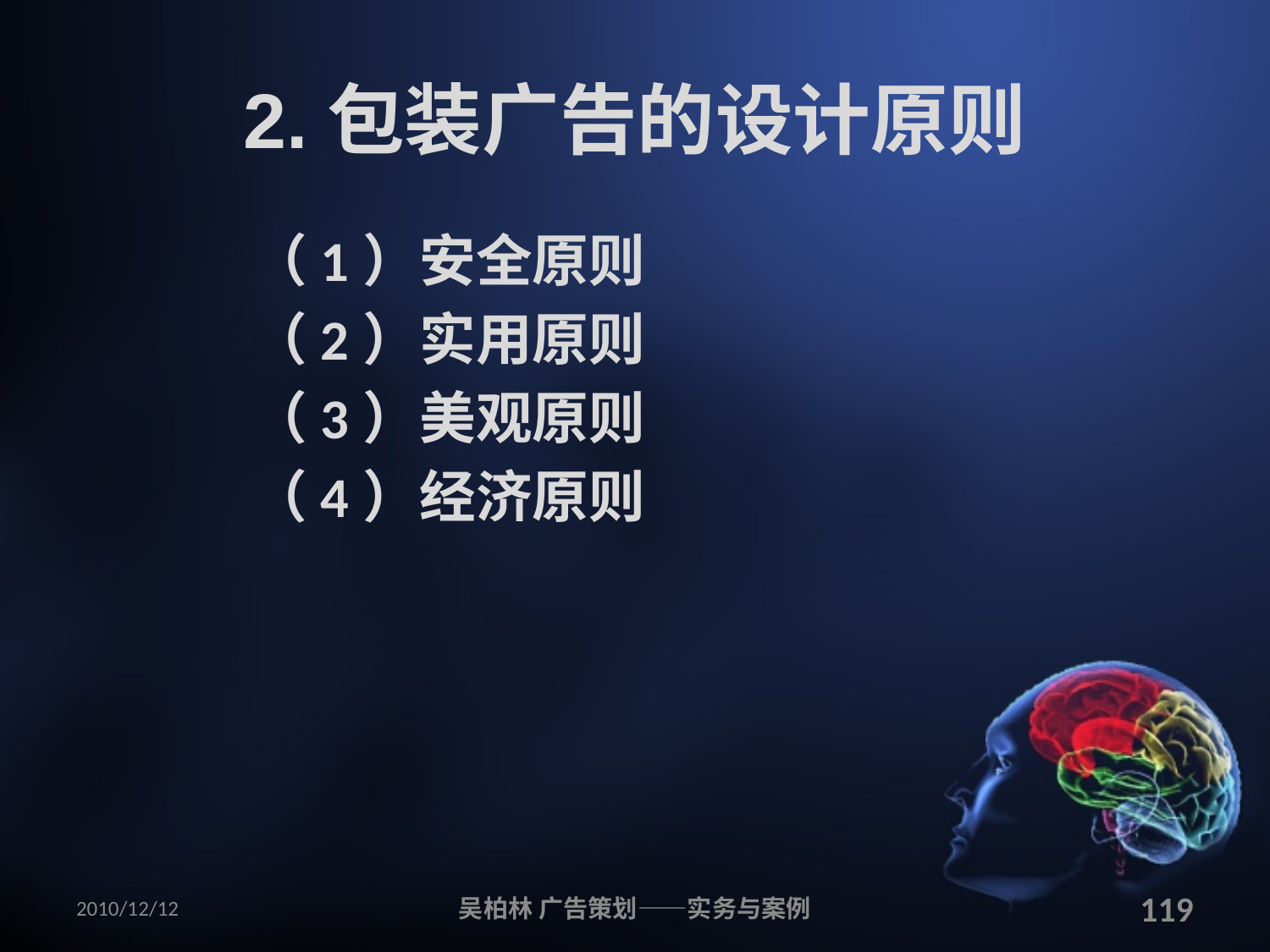

# 2.包装广告的设计原则
（1）安全原则
（2）实用原则
（3）美观原则
（4）经济原则
2010/12/12
吴柏林 广告策划——实务与案例
119